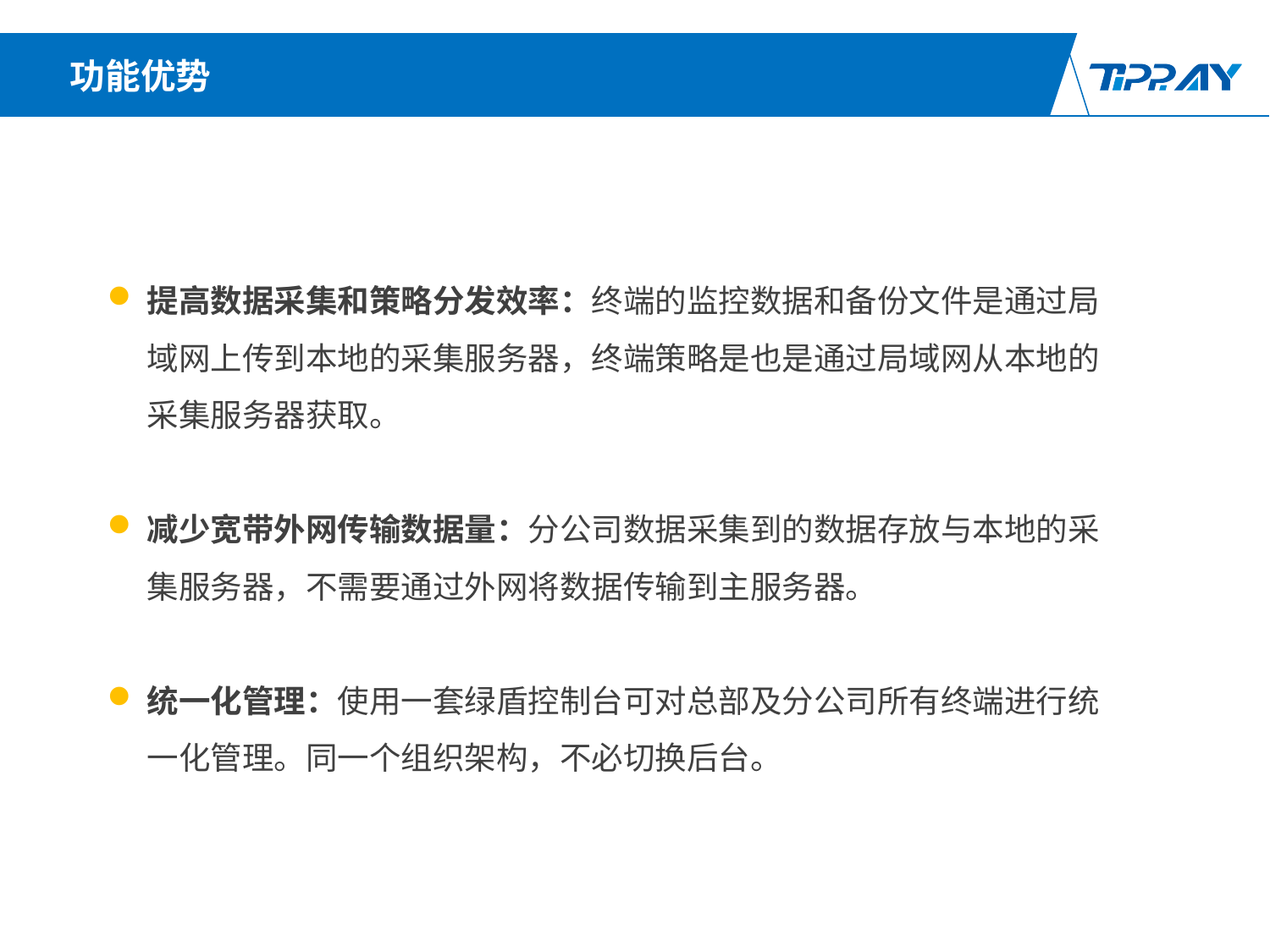

功能优势
提高数据采集和策略分发效率：终端的监控数据和备份文件是通过局域网上传到本地的采集服务器，终端策略是也是通过局域网从本地的采集服务器获取。

减少宽带外网传输数据量：分公司数据采集到的数据存放与本地的采集服务器，不需要通过外网将数据传输到主服务器。

统一化管理：使用一套绿盾控制台可对总部及分公司所有终端进行统一化管理。同一个组织架构，不必切换后台。